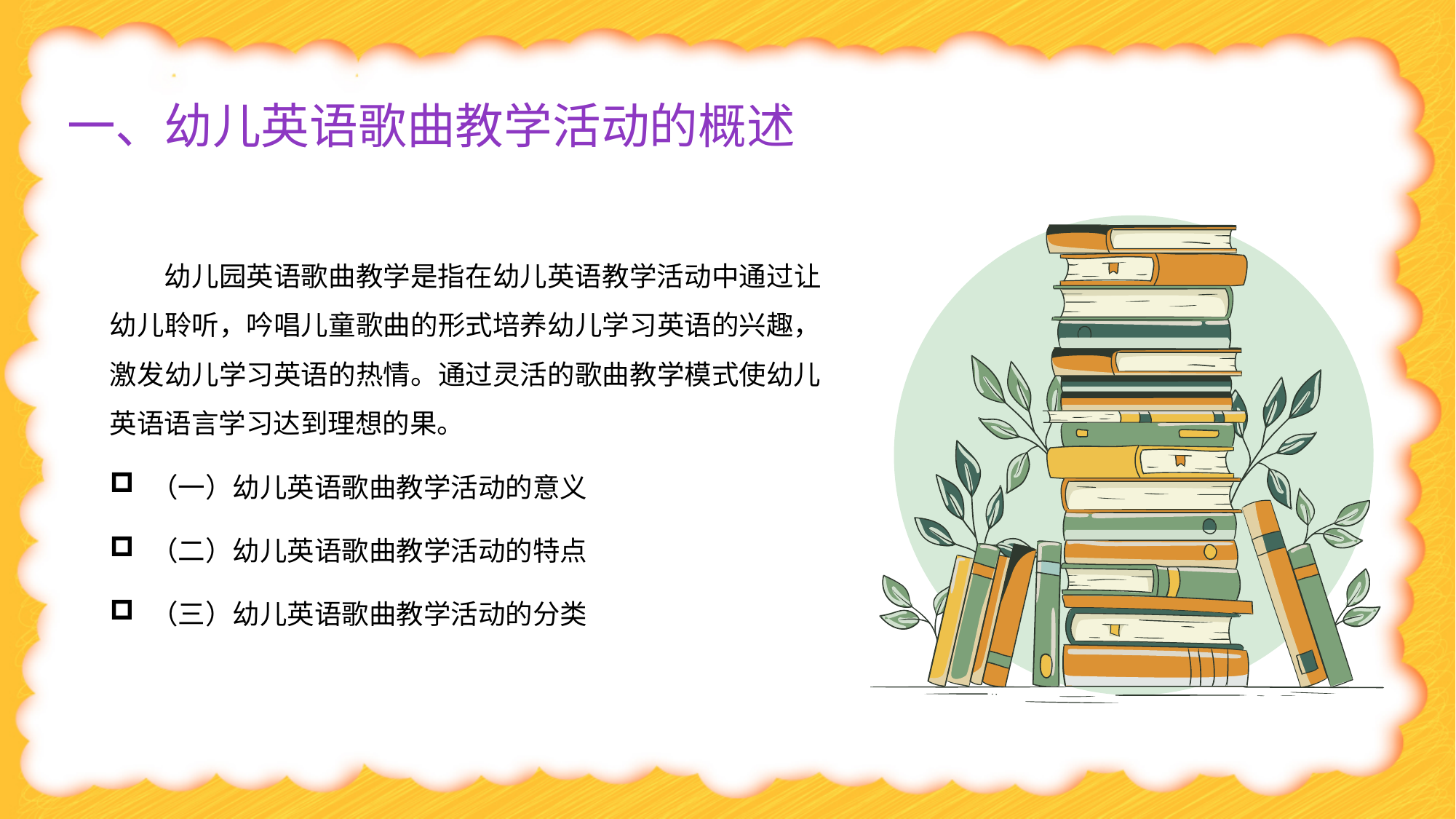

# 一、幼儿英语歌曲教学活动的概述

幼儿园英语歌曲教学是指在幼儿英语教学活动中通过让幼儿聆听，吟唱儿童歌曲的形式培养幼儿学习英语的兴趣，激发幼儿学习英语的热情。通过灵活的歌曲教学模式使幼儿英语语言学习达到理想的果。
（一）幼儿英语歌曲教学活动的意义
（二）幼儿英语歌曲教学活动的特点
（三）幼儿英语歌曲教学活动的分类